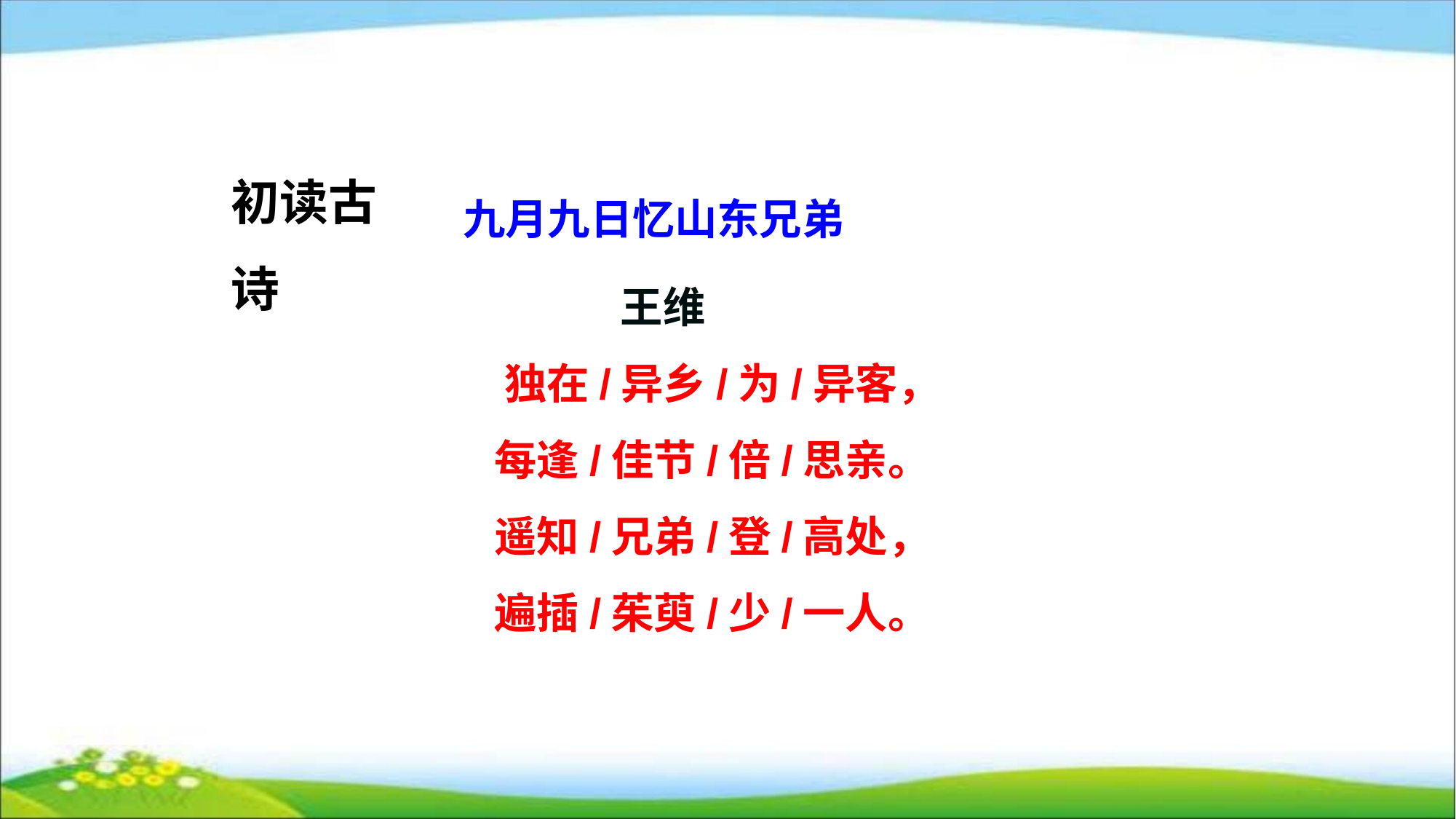

九月九日忆山东兄弟
初读古诗
                           王维
                独在/异乡/为/异客，
               每逢/佳节/倍/思亲。
               遥知/兄弟/登/高处，
               遍插/茱萸/少/一人。